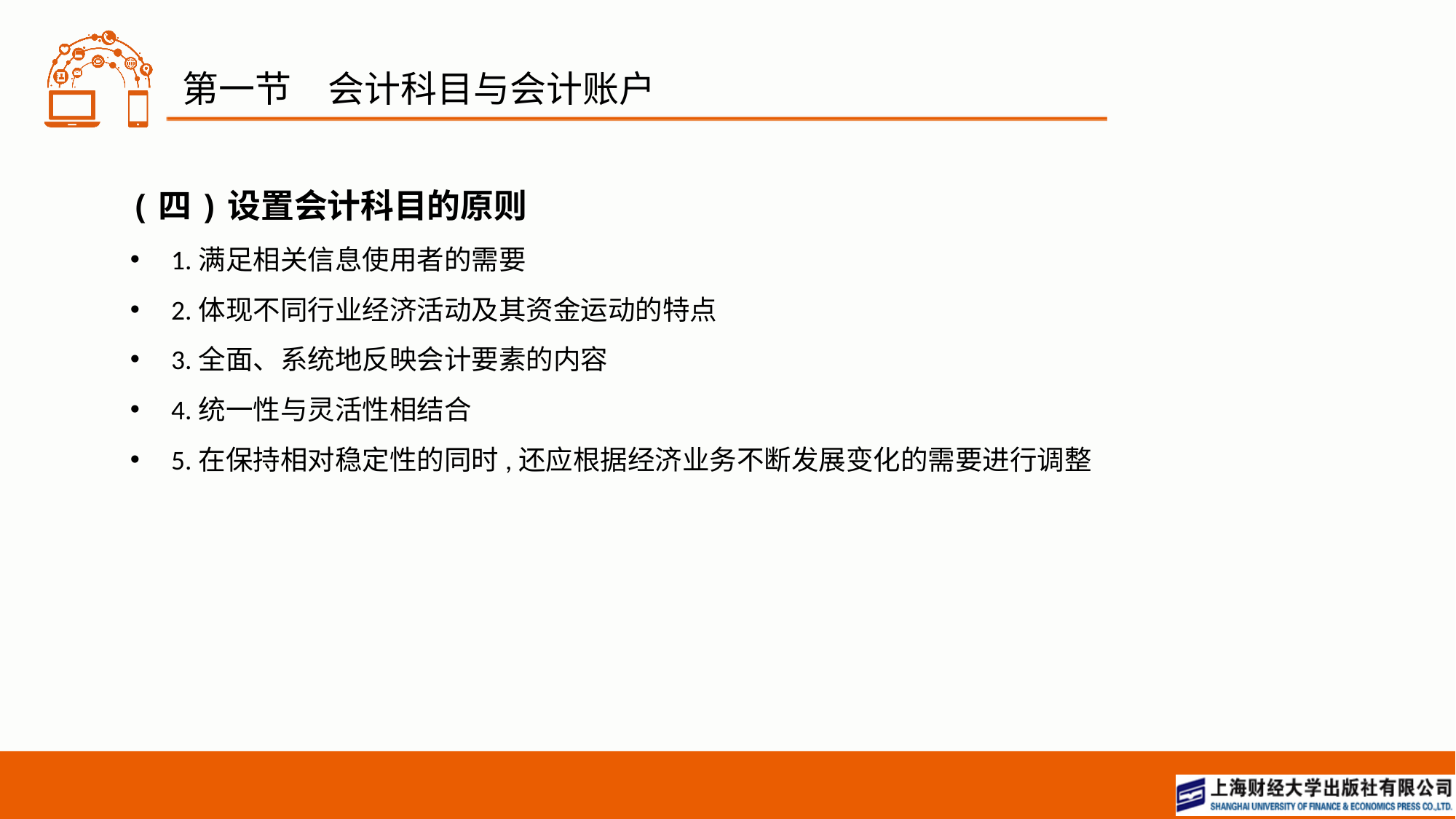

# 第一节　会计科目与会计账户
(四)设置会计科目的原则
1.满足相关信息使用者的需要
2.体现不同行业经济活动及其资金运动的特点
3.全面、系统地反映会计要素的内容
4.统一性与灵活性相结合
5.在保持相对稳定性的同时,还应根据经济业务不断发展变化的需要进行调整